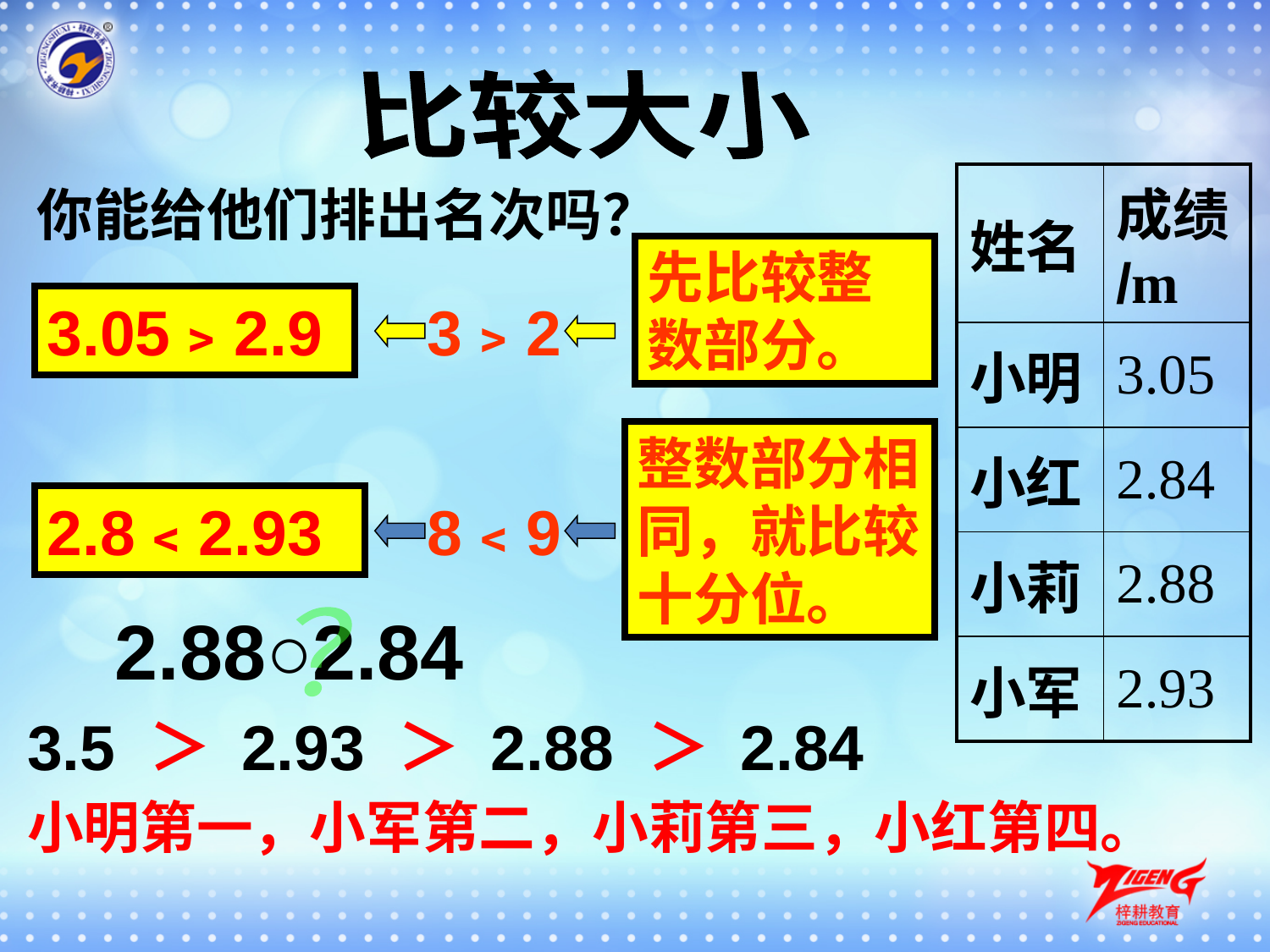

比较大小
| 姓名 | 成绩/m |
| --- | --- |
| 小明 | 3.05 |
| 小红 | 2.84 |
| 小莉 | 2.88 |
| 小军 | 2.93 |
你能给他们排出名次吗？
先比较整数部分。
3.05﹥2.9
3﹥2

整数部分相同，就比较十分位。
2.8﹤2.93
8﹤9

 2.88○2.84
？
3.5 ＞ 2.93 ＞ 2.88 ＞ 2.84
小明第一，小军第二，小莉第三，小红第四。